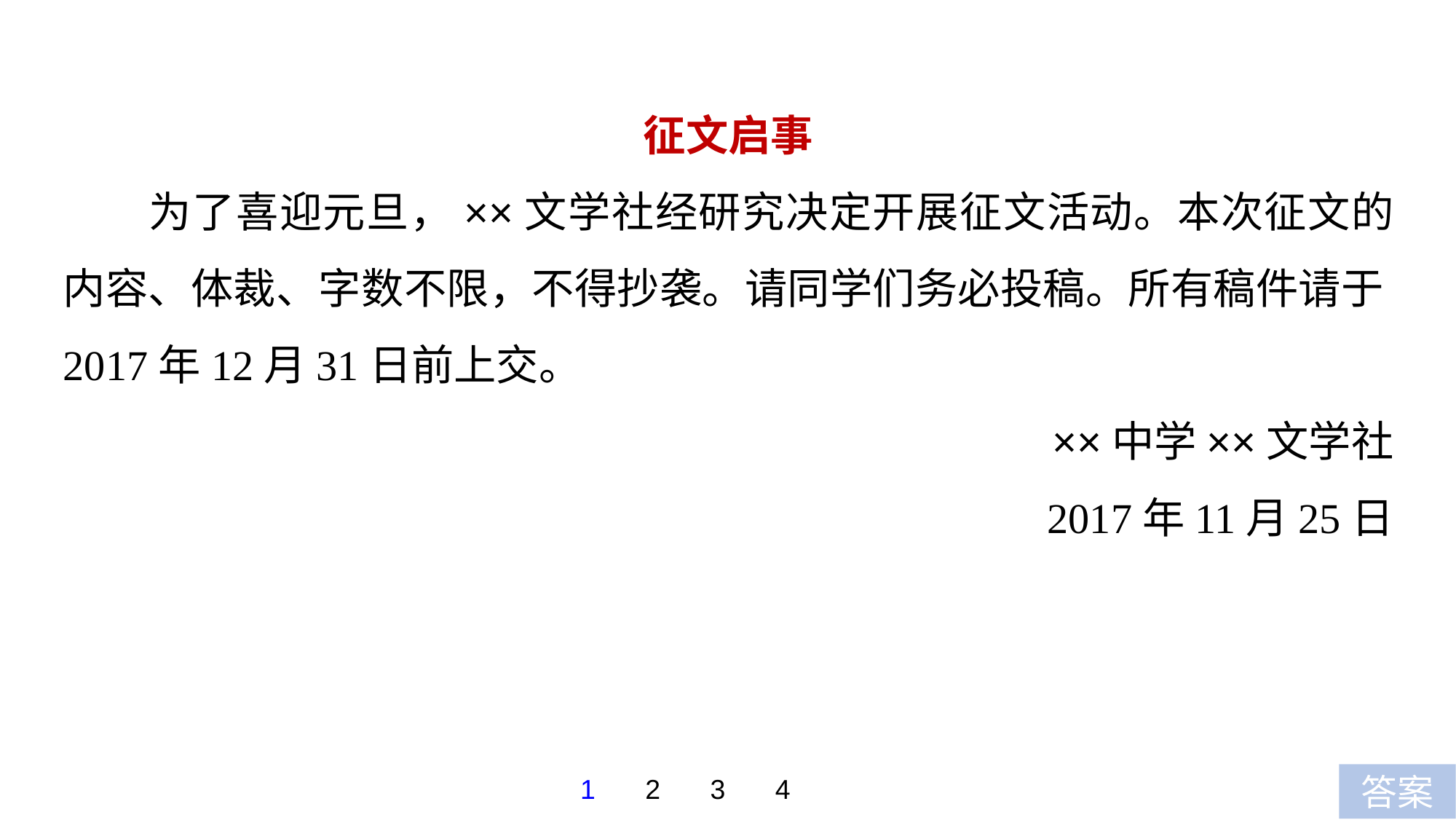

征文启事
为了喜迎元旦，××文学社经研究决定开展征文活动。本次征文的内容、体裁、字数不限，不得抄袭。请同学们务必投稿。所有稿件请于2017年12月31日前上交。
××中学××文学社
2017年11月25日
1
2
3
4
答案